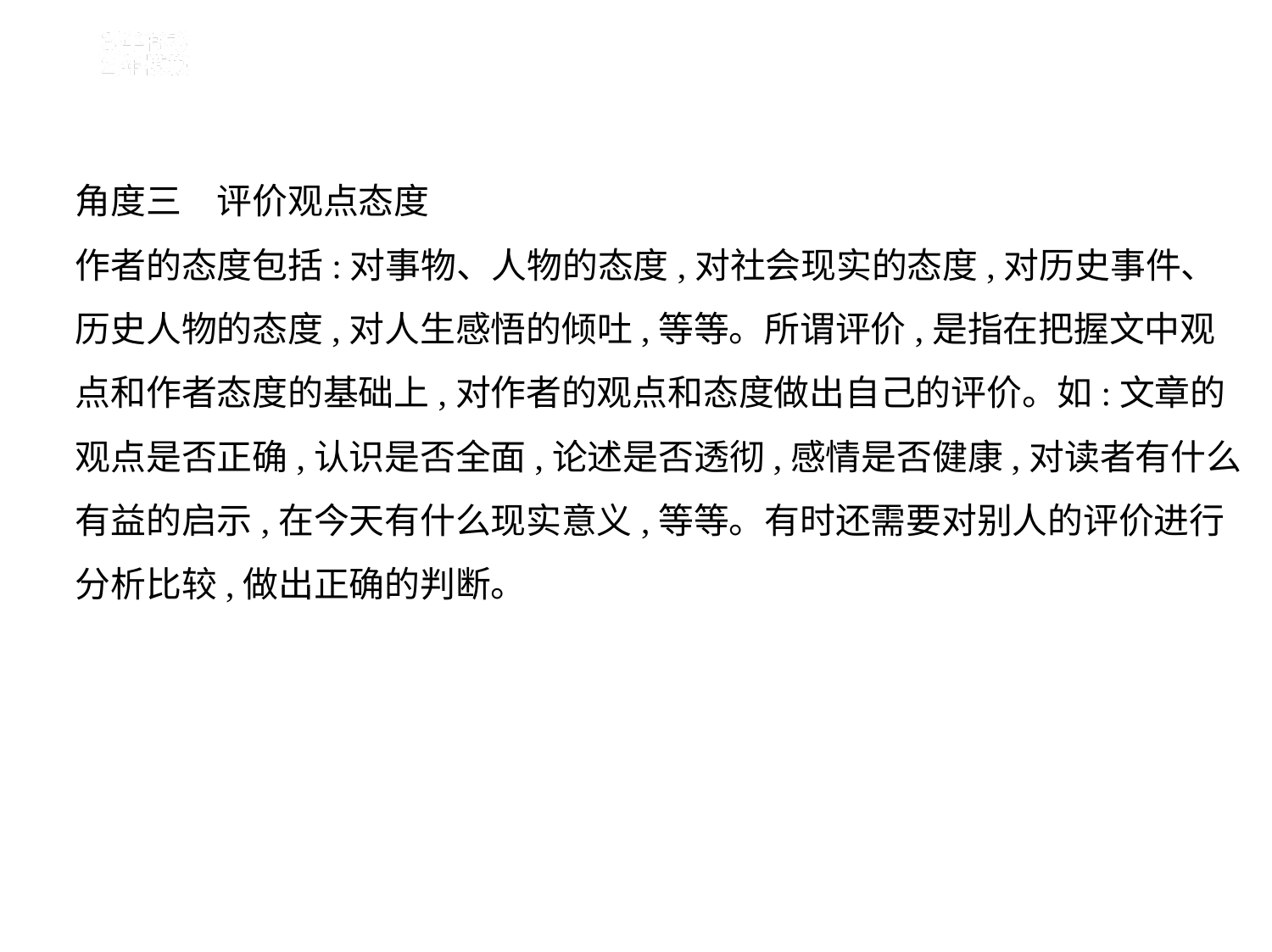

角度三　评价观点态度
作者的态度包括:对事物、人物的态度,对社会现实的态度,对历史事件、
历史人物的态度,对人生感悟的倾吐,等等。所谓评价,是指在把握文中观
点和作者态度的基础上,对作者的观点和态度做出自己的评价。如:文章的
观点是否正确,认识是否全面,论述是否透彻,感情是否健康,对读者有什么
有益的启示,在今天有什么现实意义,等等。有时还需要对别人的评价进行
分析比较,做出正确的判断。